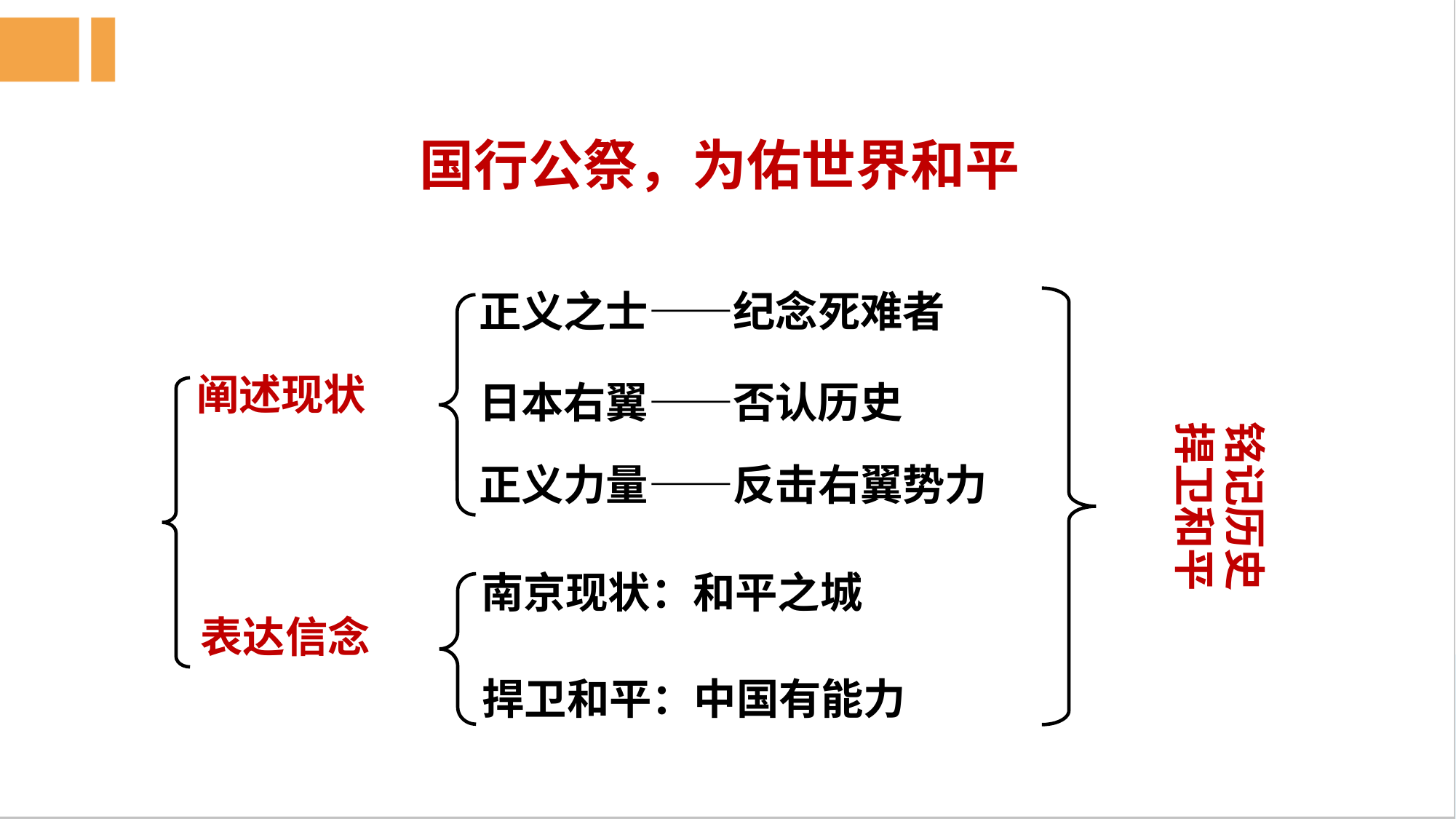

国行公祭，为佑世界和平
正义之士——纪念死难者

铭记历史
捍卫和平
日本右翼——否认历史
阐述现状

正义力量——反击右翼势力
南京现状：和平之城

表达信念
捍卫和平：中国有能力